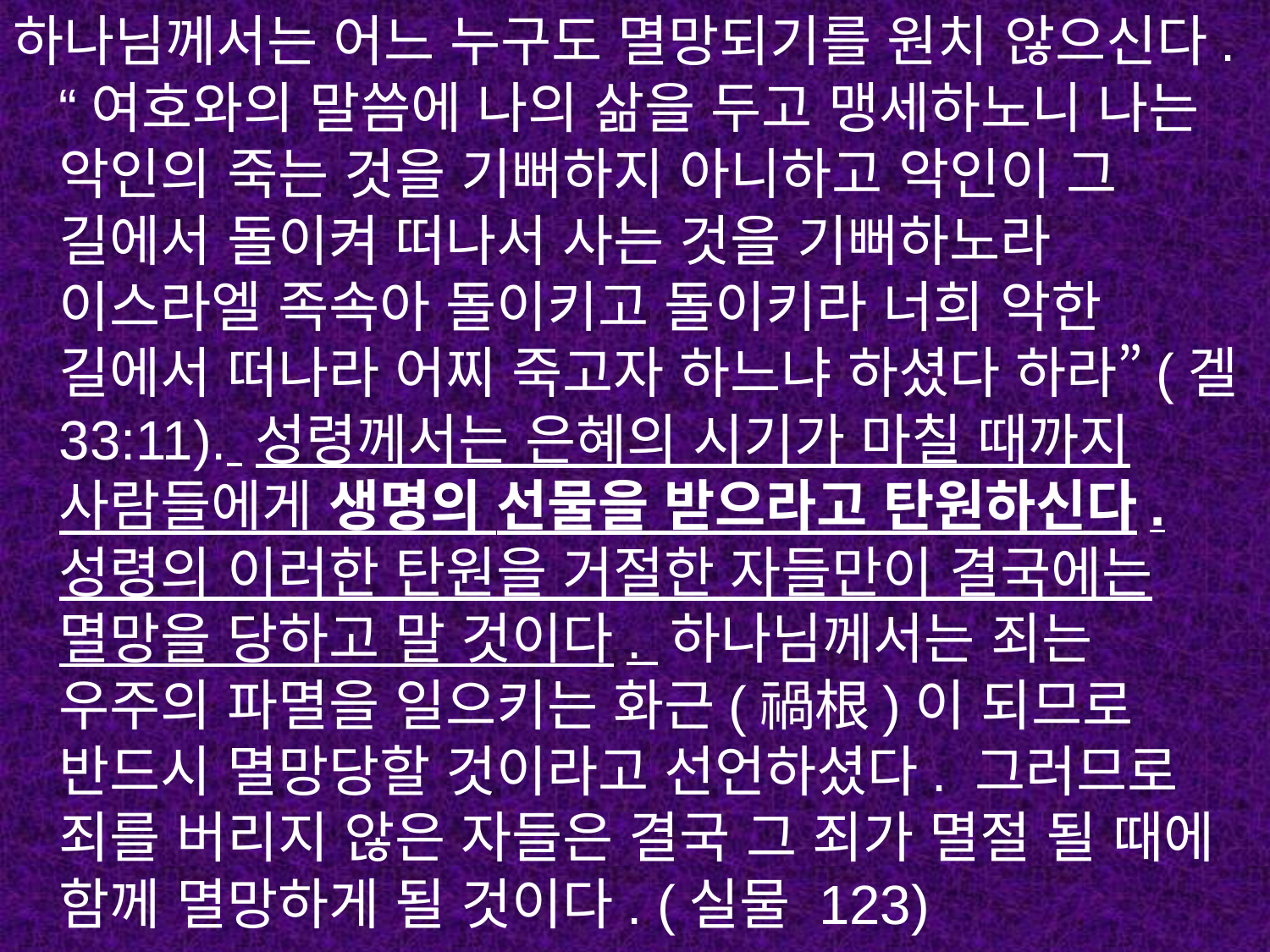

하나님께서는 어느 누구도 멸망되기를 원치 않으신다. “여호와의 말씀에 나의 삶을 두고 맹세하노니 나는 악인의 죽는 것을 기뻐하지 아니하고 악인이 그 길에서 돌이켜 떠나서 사는 것을 기뻐하노라 이스라엘 족속아 돌이키고 돌이키라 너희 악한 길에서 떠나라 어찌 죽고자 하느냐 하셨다 하라”(겔 33:11). 성령께서는 은혜의 시기가 마칠 때까지 사람들에게 생명의 선물을 받으라고 탄원하신다. 성령의 이러한 탄원을 거절한 자들만이 결국에는 멸망을 당하고 말 것이다. 하나님께서는 죄는 우주의 파멸을 일으키는 화근(禍根)이 되므로 반드시 멸망당할 것이라고 선언하셨다. 그러므로 죄를 버리지 않은 자들은 결국 그 죄가 멸절 될 때에 함께 멸망하게 될 것이다. (실물 123)

#